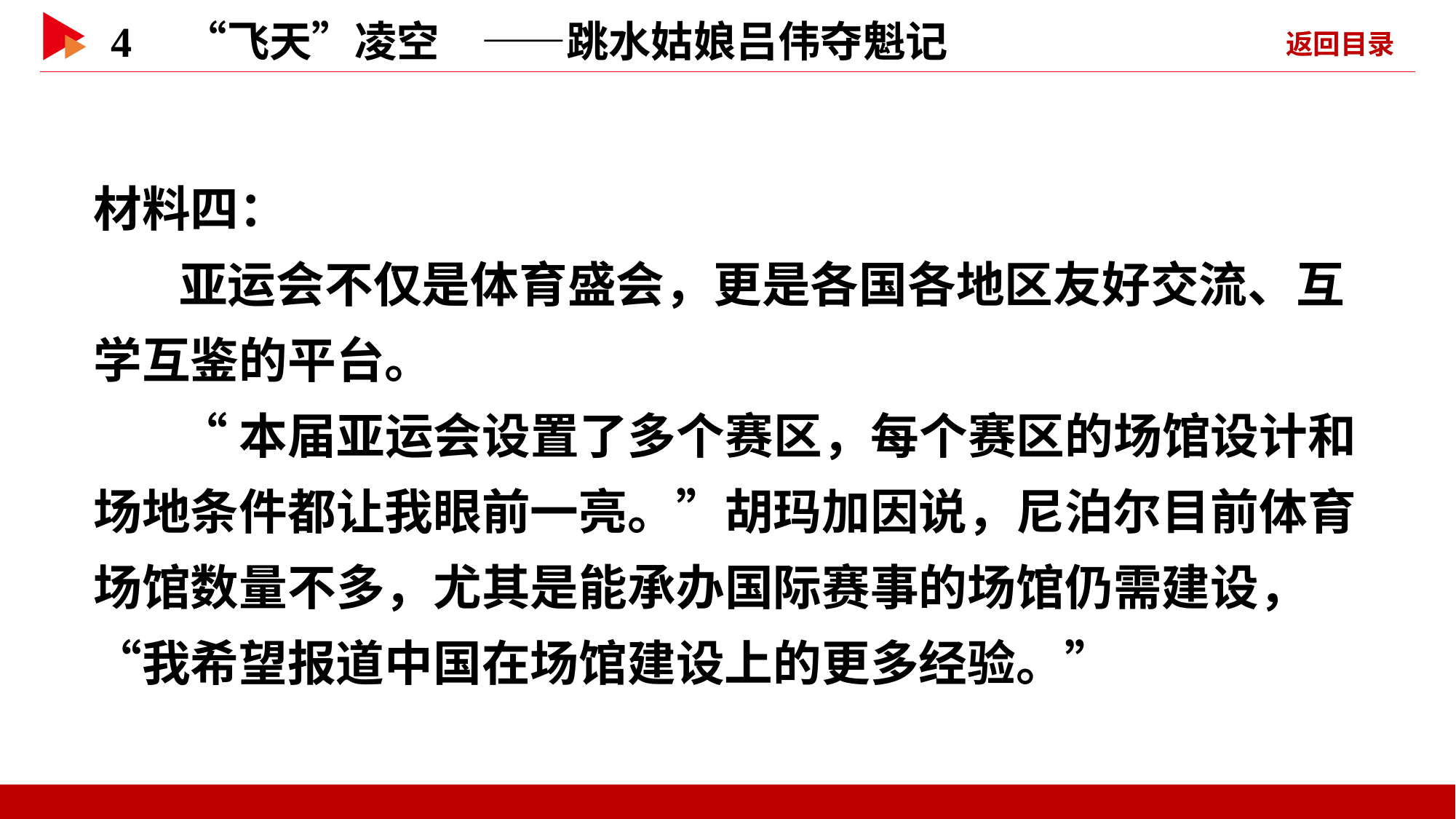

材料四：
亚运会不仅是体育盛会，更是各国各地区友好交流、互学互鉴的平台。
“本届亚运会设置了多个赛区，每个赛区的场馆设计和场地条件都让我眼前一亮。”胡玛加因说，尼泊尔目前体育场馆数量不多，尤其是能承办国际赛事的场馆仍需建设，“我希望报道中国在场馆建设上的更多经验。”